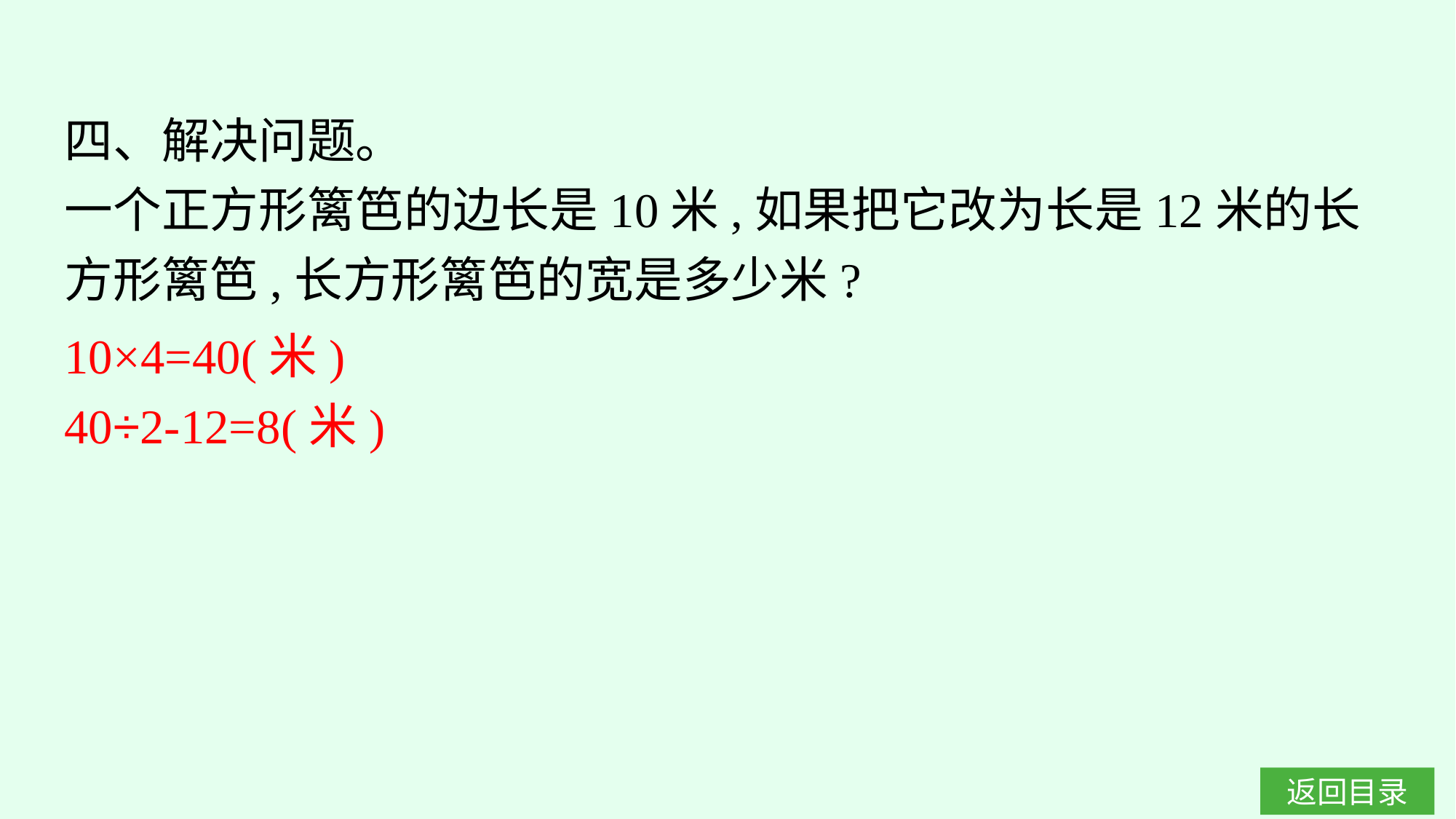

四、解决问题。
一个正方形篱笆的边长是10米,如果把它改为长是12米的长方形篱笆,长方形篱笆的宽是多少米?
10×4=40(米)
40÷2-12=8(米)